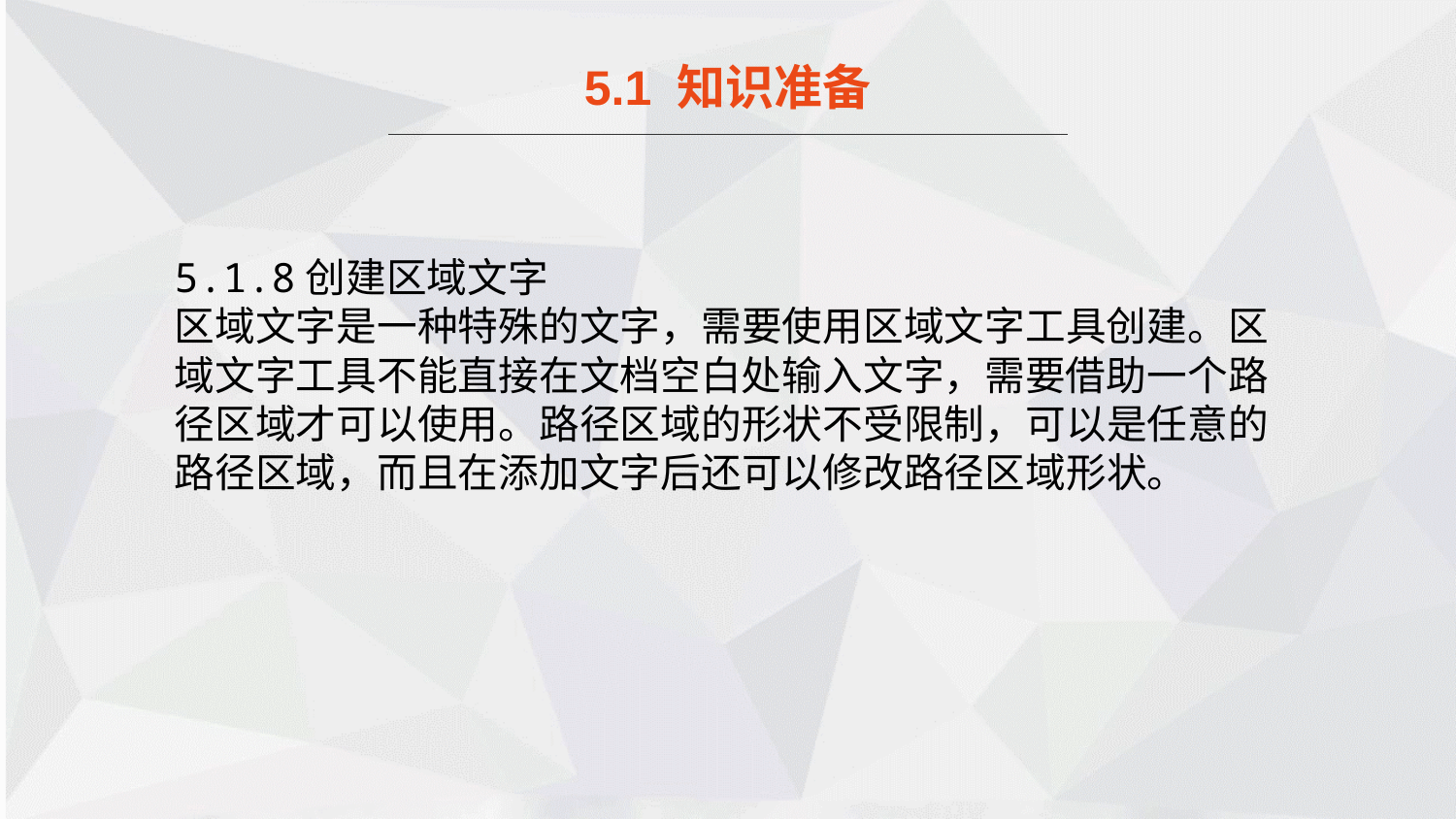

5.1 知识准备
5.1.8创建区域文字
区域文字是一种特殊的文字，需要使用区域文字工具创建。区域文字工具不能直接在文档空白处输入文字，需要借助一个路径区域才可以使用。路径区域的形状不受限制，可以是任意的路径区域，而且在添加文字后还可以修改路径区域形状。